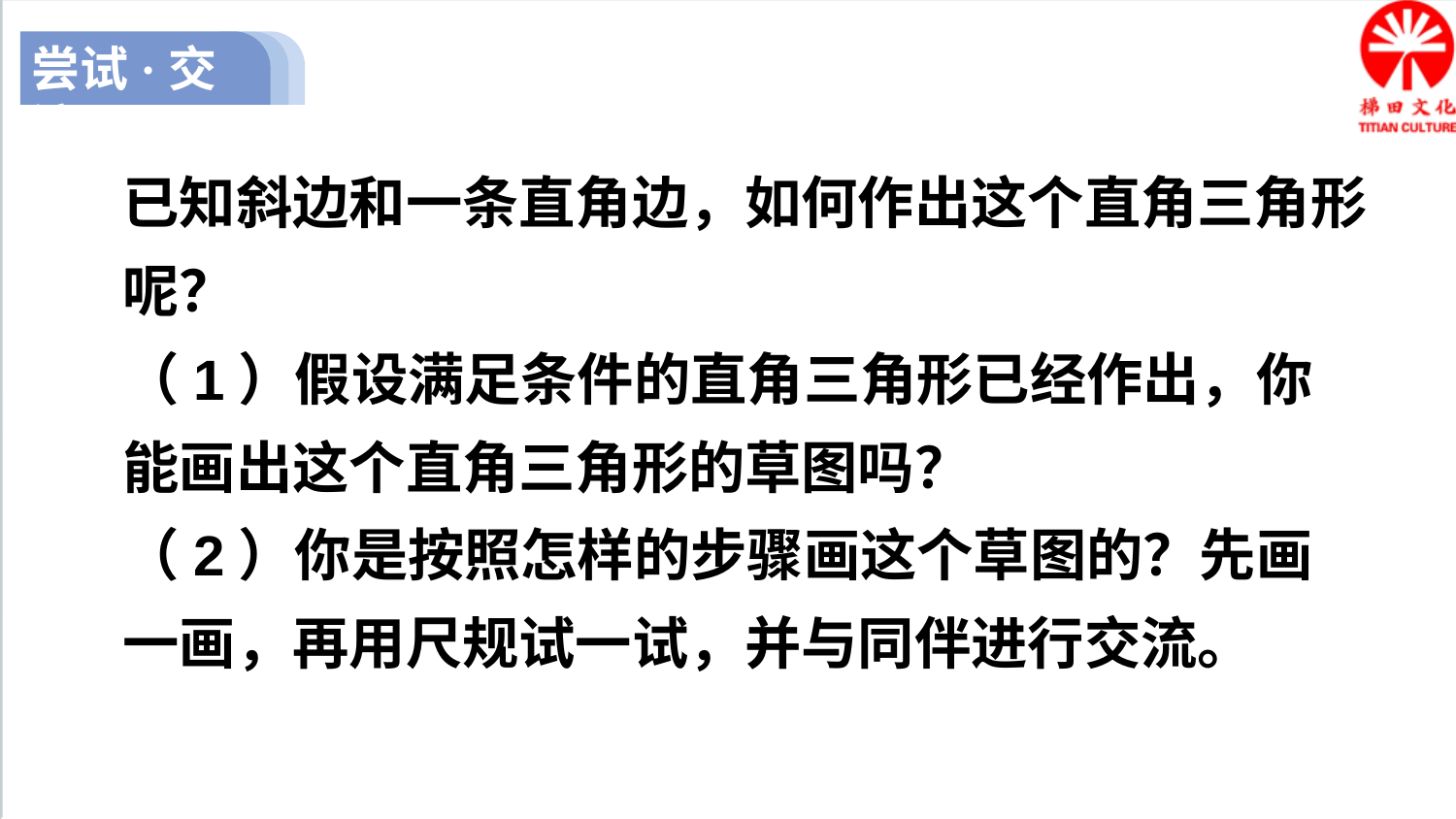

尝试·交流

已知斜边和一条直角边，如何作出这个直角三角形呢？
（1）假设满足条件的直角三角形已经作出，你能画出这个直角三角形的草图吗？
（2）你是按照怎样的步骤画这个草图的？先画一画，再用尺规试一试，并与同伴进行交流。